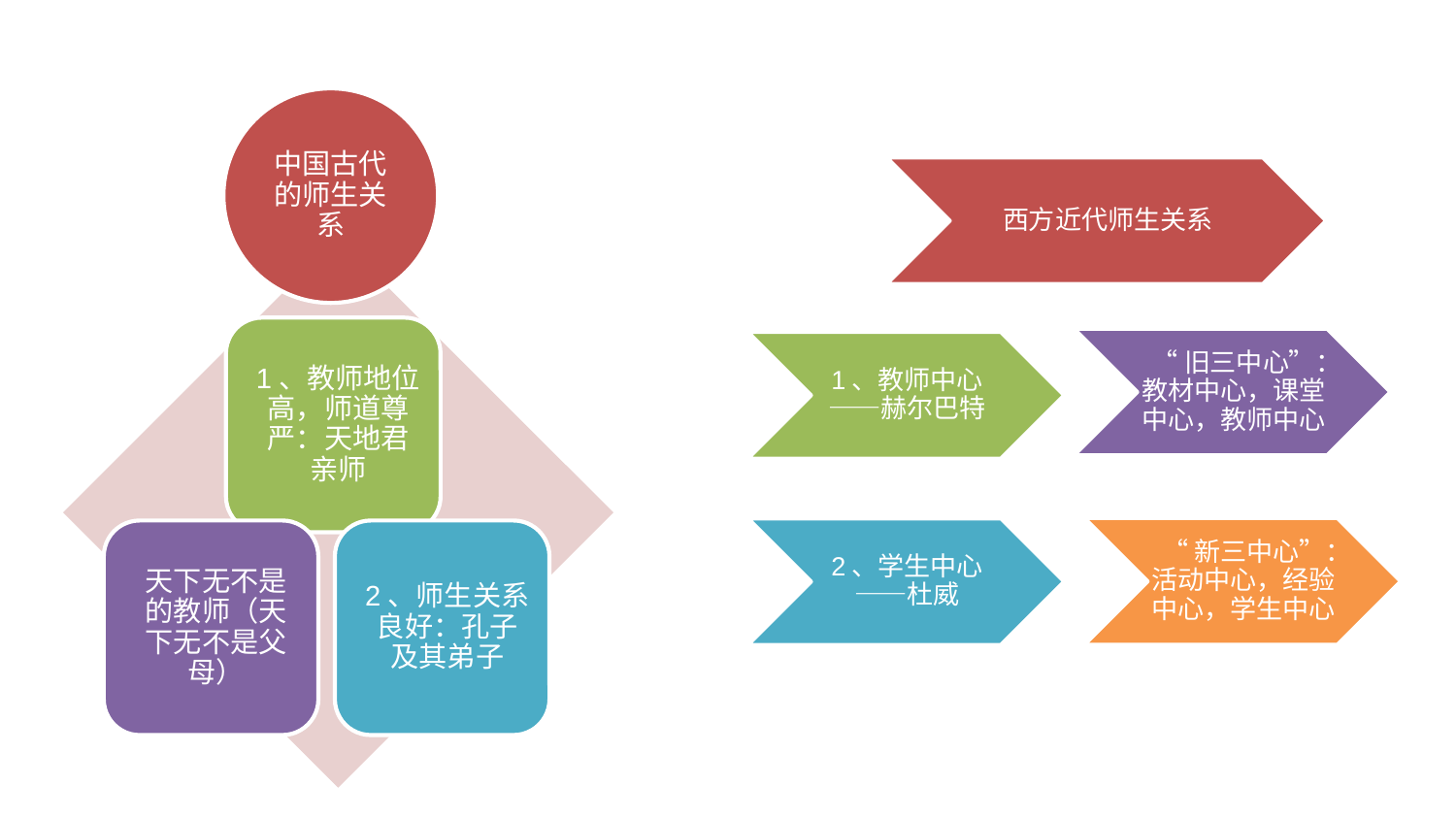

中国古代的师生关系
1、教师地位高，师道尊严：天地君亲师
天下无不是的教师（天下无不是父母）
2、师生关系良好：孔子及其弟子
西方近代师生关系
1、教师中心——赫尔巴特
“旧三中心”：教材中心，课堂中心，教师中心
2、学生中心——杜威
“新三中心”：活动中心，经验中心，学生中心